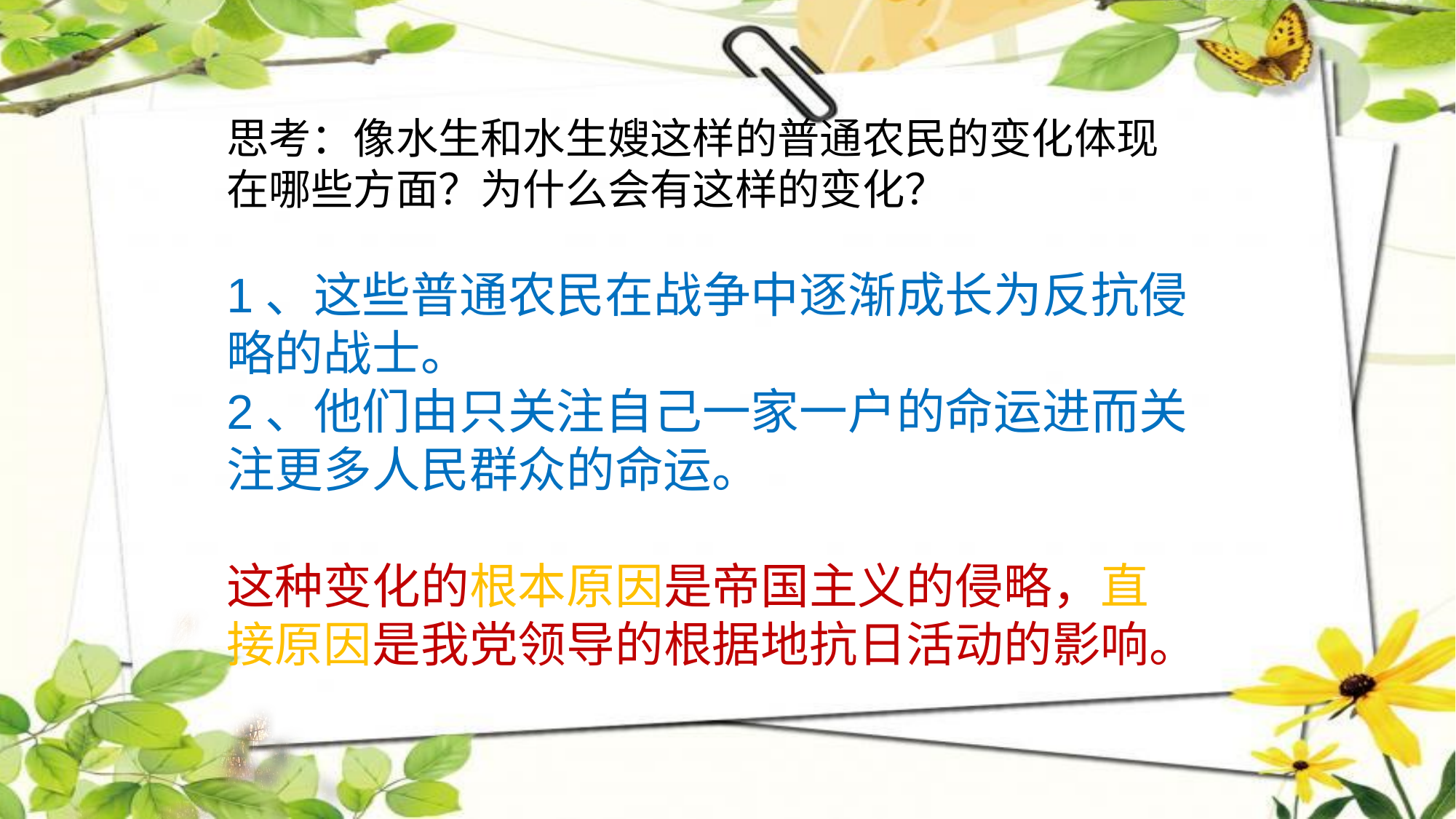

思考：像水生和水生嫂这样的普通农民的变化体现在哪些方面？为什么会有这样的变化？

1、这些普通农民在战争中逐渐成长为反抗侵略的战士。
2、他们由只关注自己一家一户的命运进而关注更多人民群众的命运。

这种变化的根本原因是帝国主义的侵略，直接原因是我党领导的根据地抗日活动的影响。